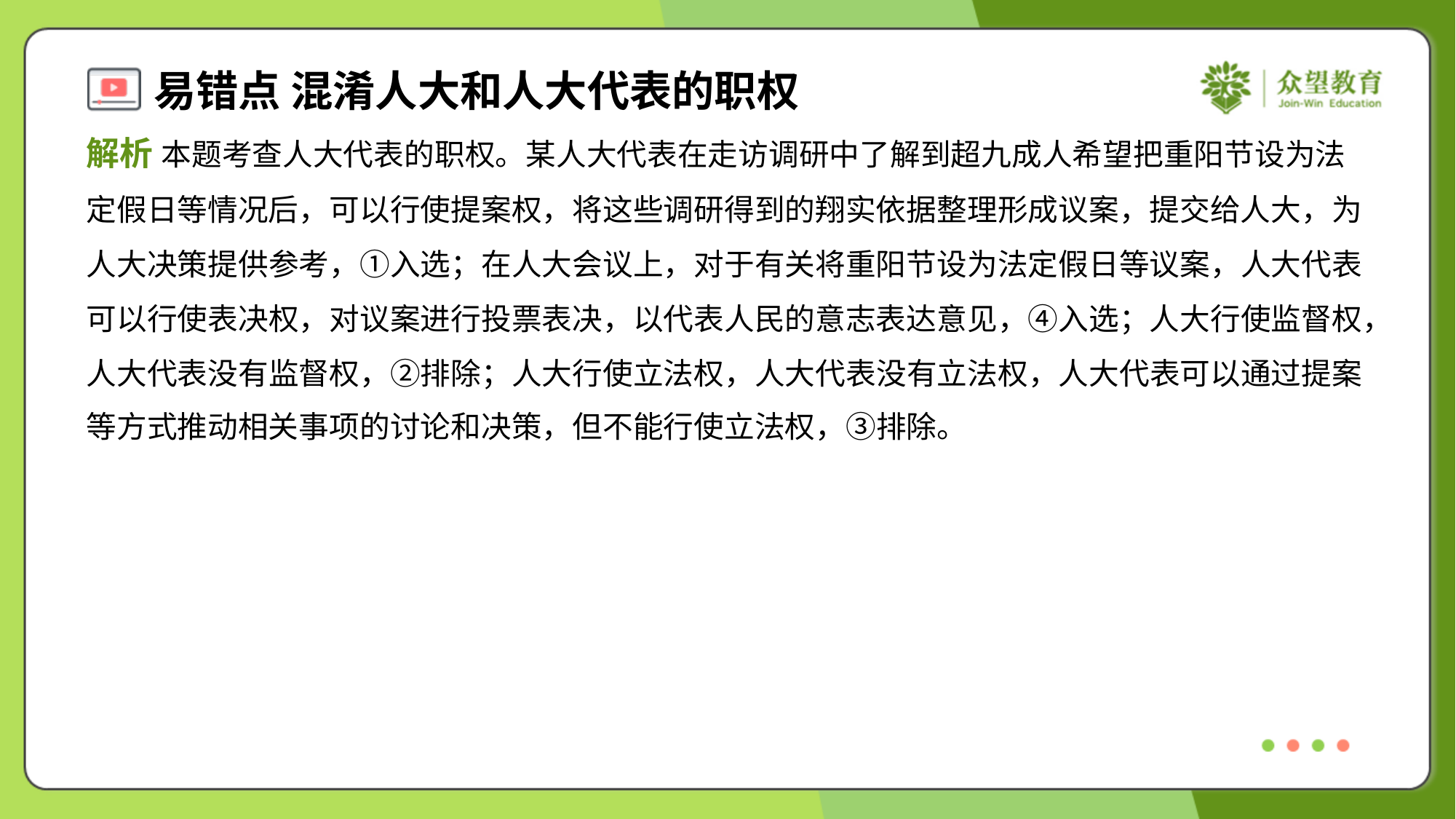

解析 本题考查人大代表的职权。某人大代表在走访调研中了解到超九成人希望把重阳节设为法
定假日等情况后，可以行使提案权，将这些调研得到的翔实依据整理形成议案，提交给人大，为
人大决策提供参考，①入选；在人大会议上，对于有关将重阳节设为法定假日等议案，人大代表
可以行使表决权，对议案进行投票表决，以代表人民的意志表达意见，④入选；人大行使监督权，
人大代表没有监督权，②排除；人大行使立法权，人大代表没有立法权，人大代表可以通过提案
等方式推动相关事项的讨论和决策，但不能行使立法权，③排除。